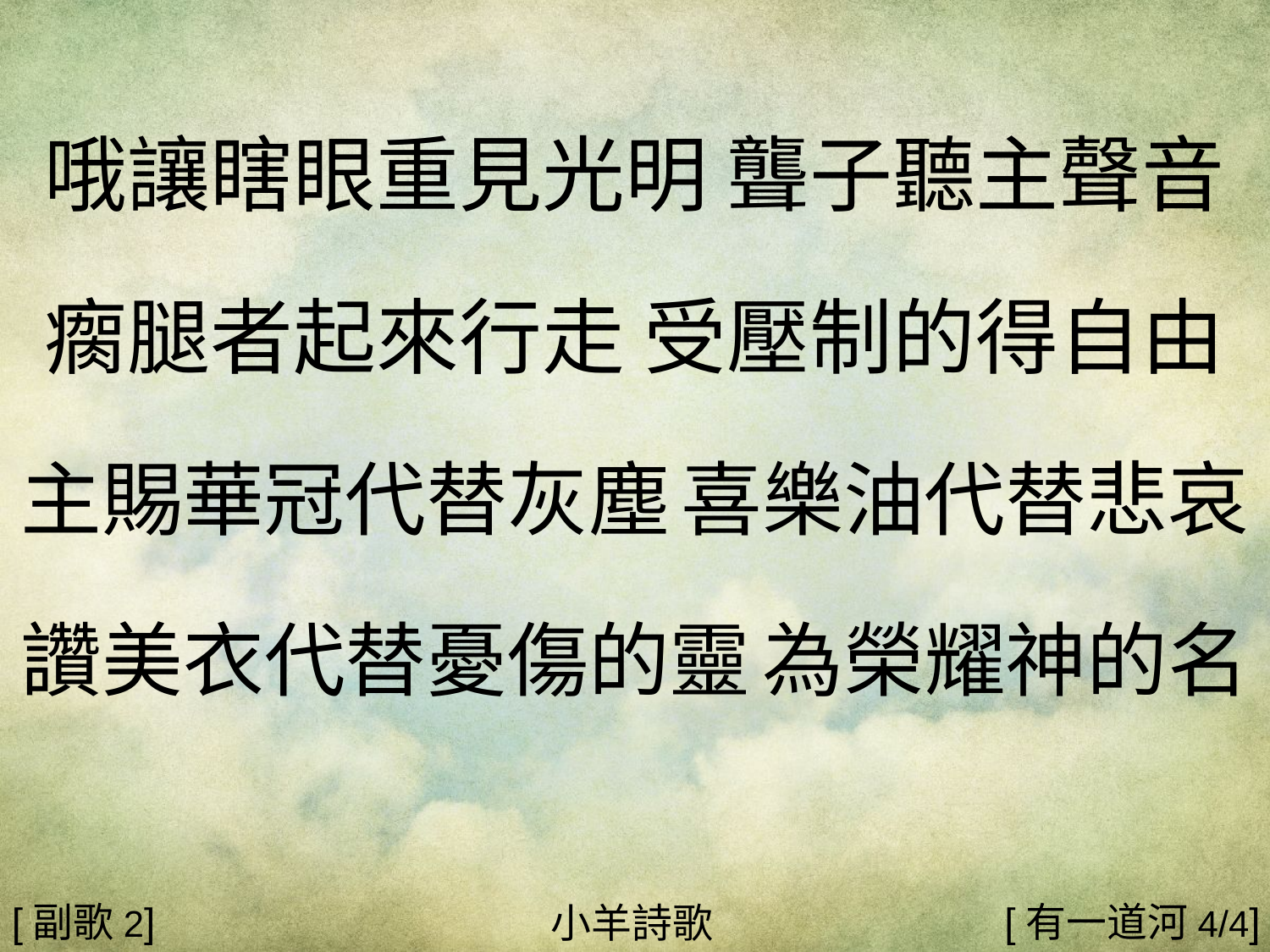

哦讓瞎眼重見光明 聾子聽主聲音

瘸腿者起來行走 受壓制的得自由

主賜華冠代替灰塵 喜樂油代替悲哀

讚美衣代替憂傷的靈 為榮耀神的名
#

[副歌2]
[有一道河4/4]
小羊詩歌